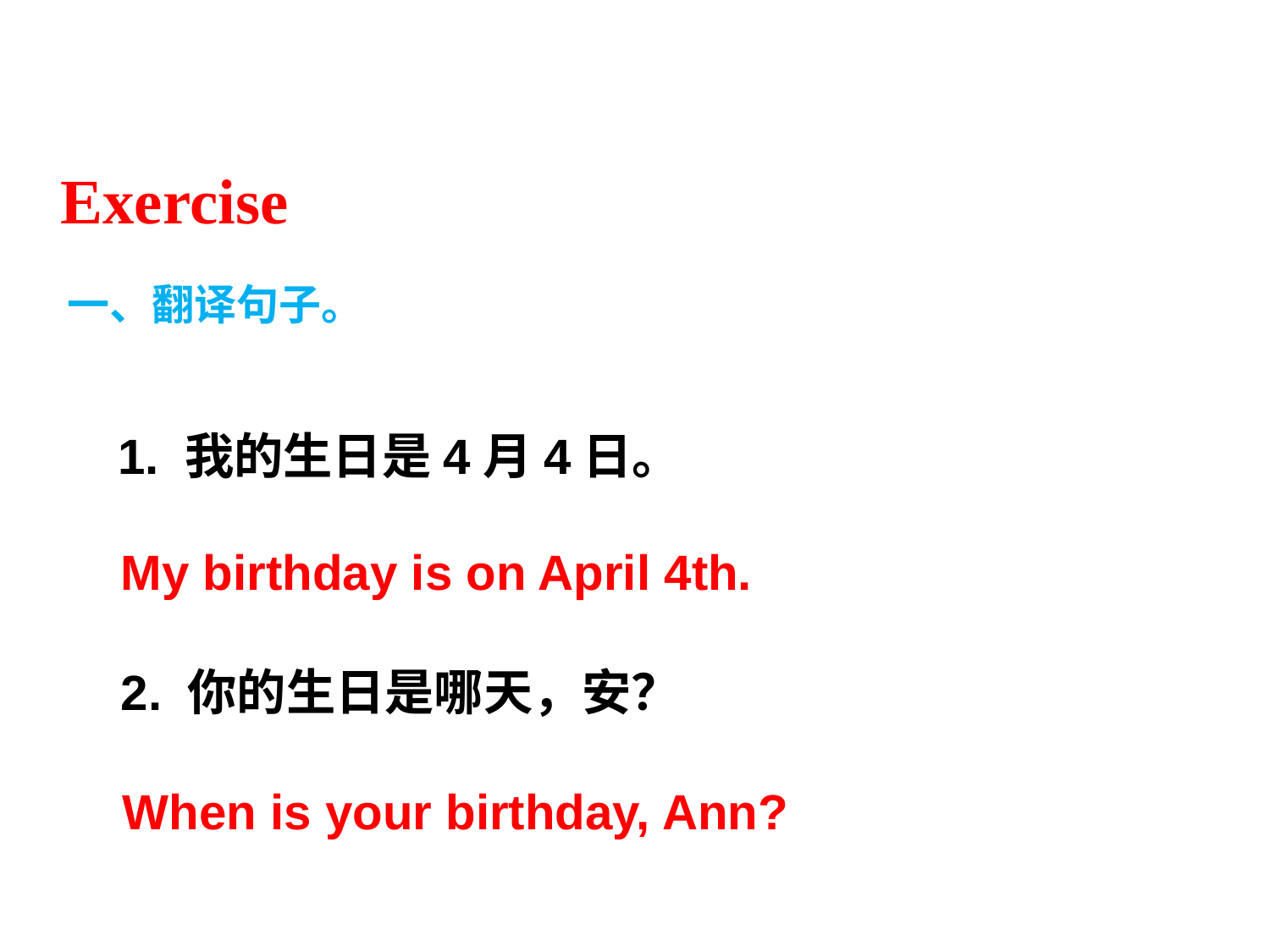

Exercise
一、翻译句子。
1. 我的生日是4月4日。
My birthday is on April 4th.
2. 你的生日是哪天，安？
When is your birthday, Ann?